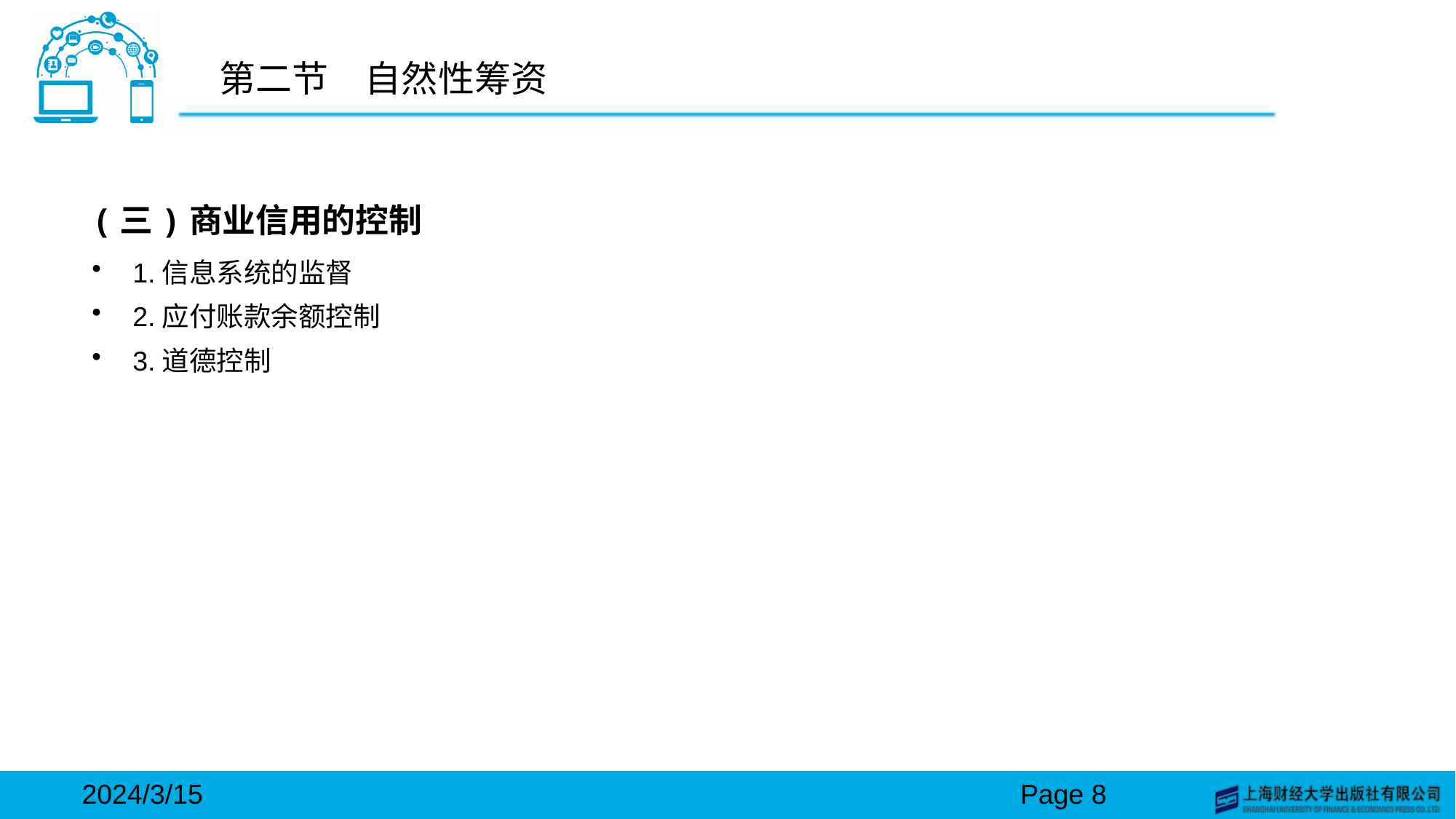

# 第二节　自然性筹资
(三)商业信用的控制
1.信息系统的监督
2.应付账款余额控制
3.道德控制

2024/3/15
Page 8